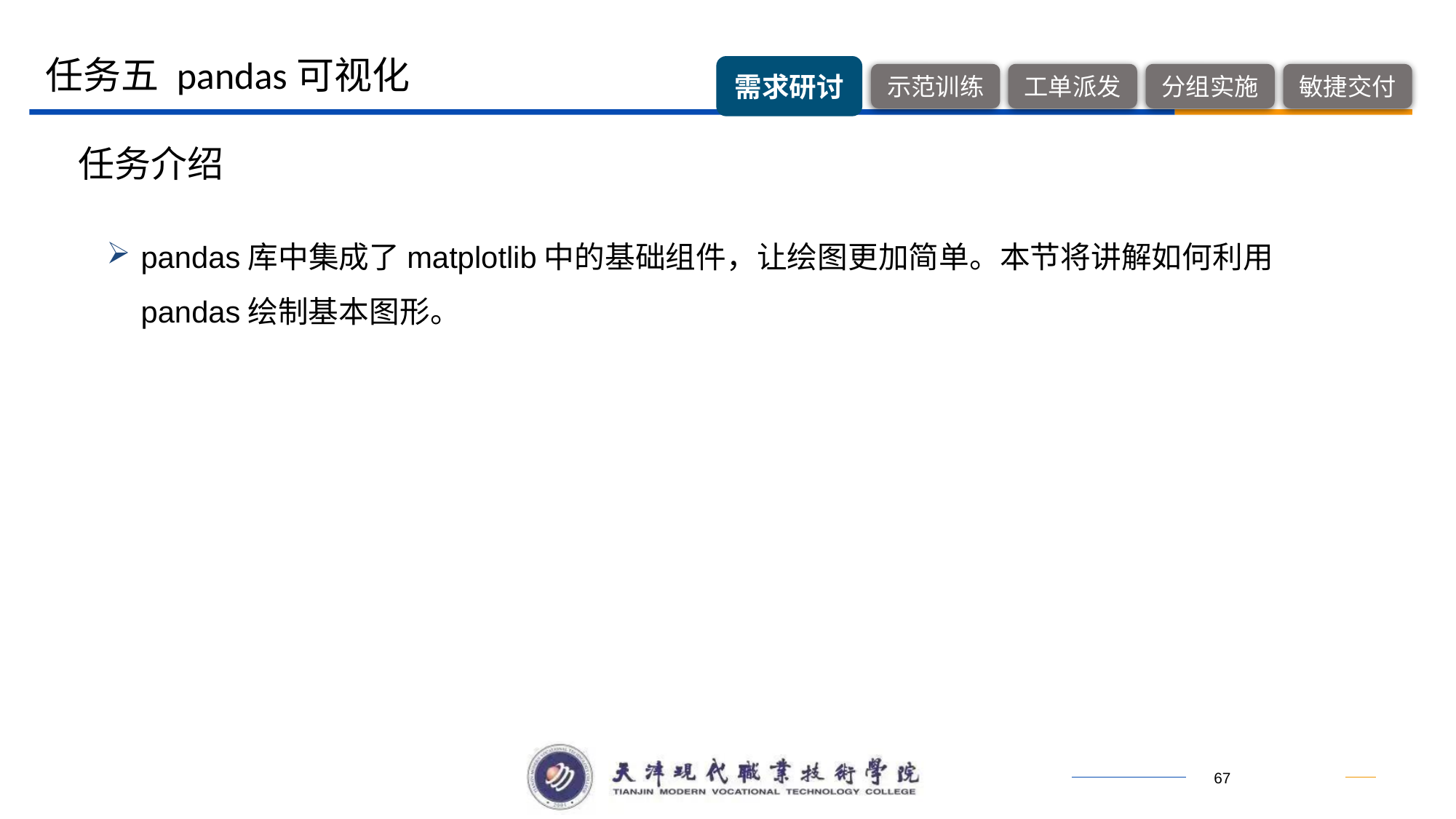

任务五 pandas可视化

任务介绍
pandas库中集成了matplotlib中的基础组件，让绘图更加简单。本节将讲解如何利用pandas绘制基本图形。